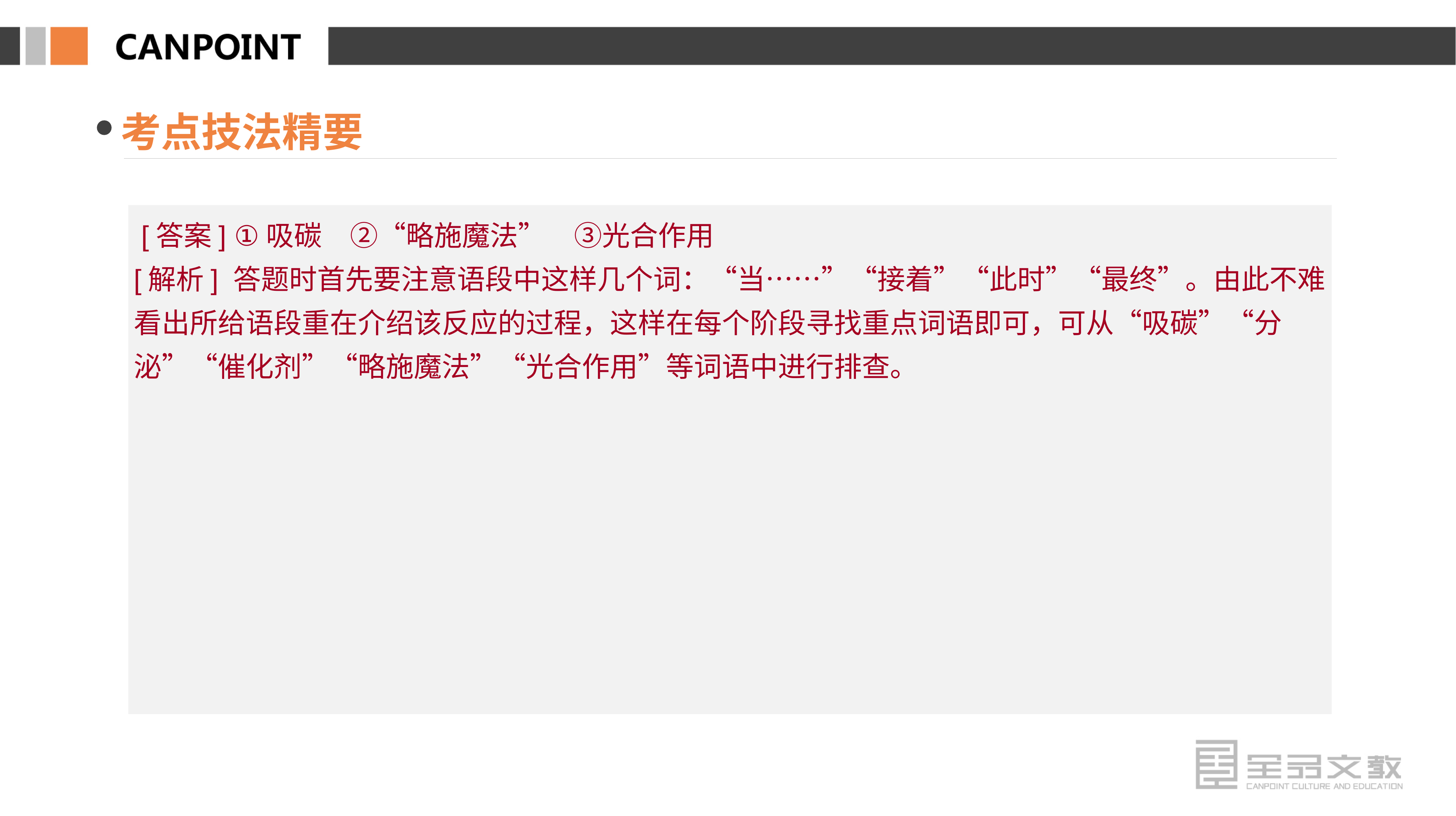

考点技法精要

 [答案] ①吸碳　②“略施魔法”　③光合作用
[解析] 答题时首先要注意语段中这样几个词：“当……”“接着”“此时”“最终”。由此不难看出所给语段重在介绍该反应的过程，这样在每个阶段寻找重点词语即可，可从“吸碳”“分泌”“催化剂”“略施魔法”“光合作用”等词语中进行排查。